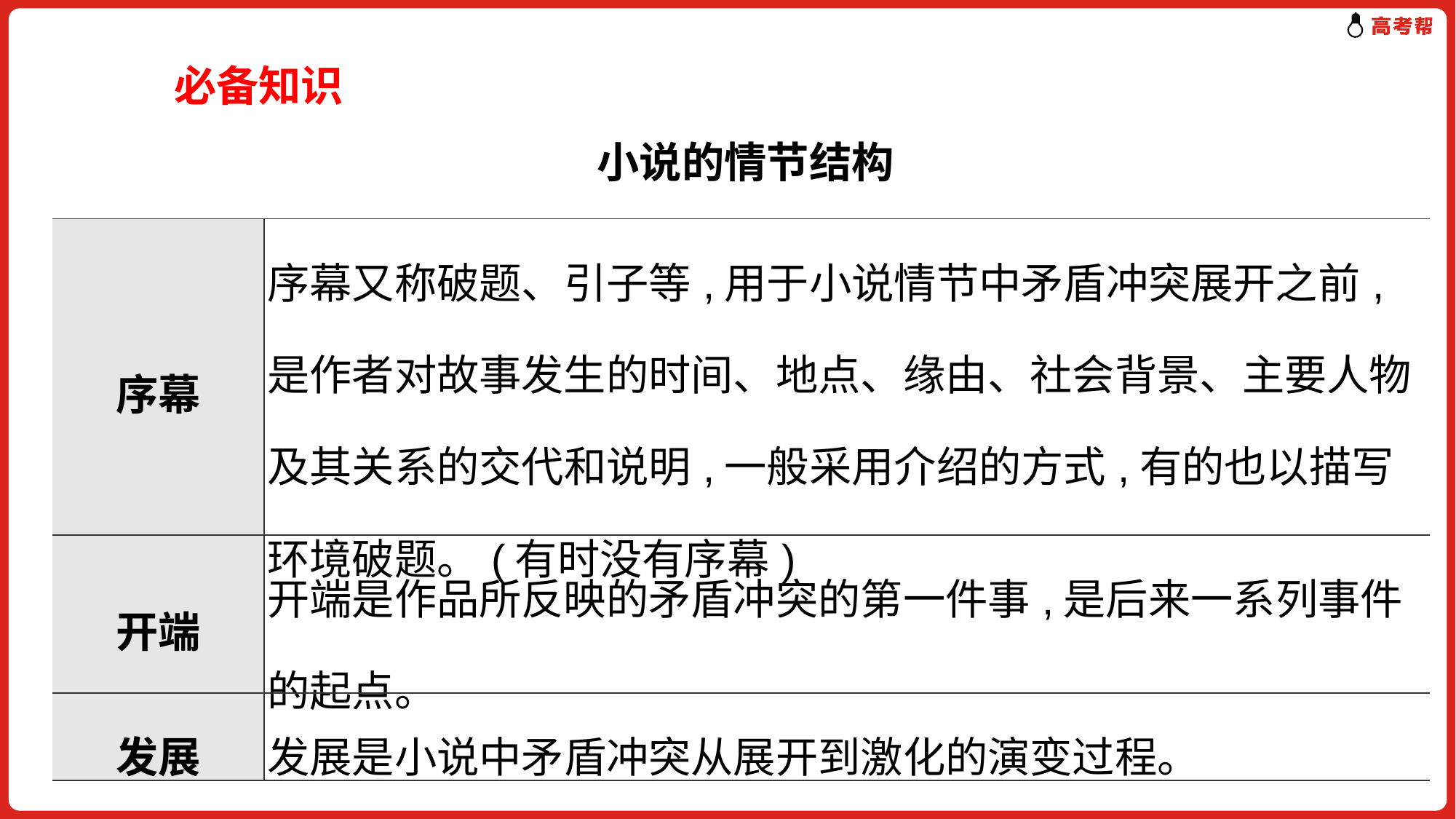

必备知识
小说的情节结构
| 序幕 | 序幕又称破题、引子等,用于小说情节中矛盾冲突展开之前,是作者对故事发生的时间、地点、缘由、社会背景、主要人物及其关系的交代和说明,一般采用介绍的方式,有的也以描写环境破题。(有时没有序幕) |
| --- | --- |
| 开端 | 开端是作品所反映的矛盾冲突的第一件事,是后来一系列事件的起点。 |
| 发展 | 发展是小说中矛盾冲突从展开到激化的演变过程。 |